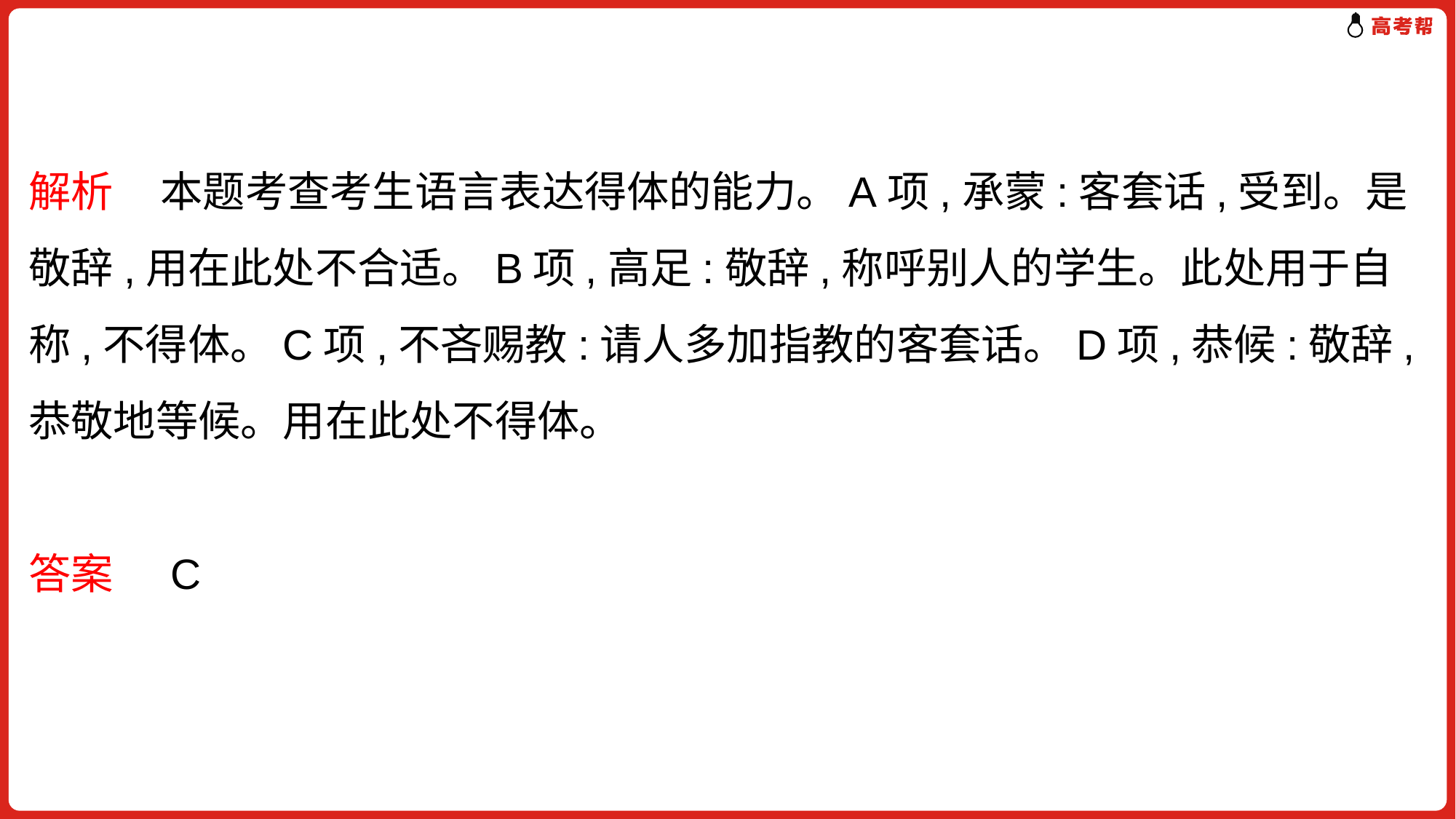

解析     本题考查考生语言表达得体的能力。A项,承蒙:客套话,受到。是敬辞,用在此处不合适。B项,高足:敬辞,称呼别人的学生。此处用于自称,不得体。C项,不吝赐教:请人多加指教的客套话。D项,恭候:敬辞,恭敬地等候。用在此处不得体。

答案     C